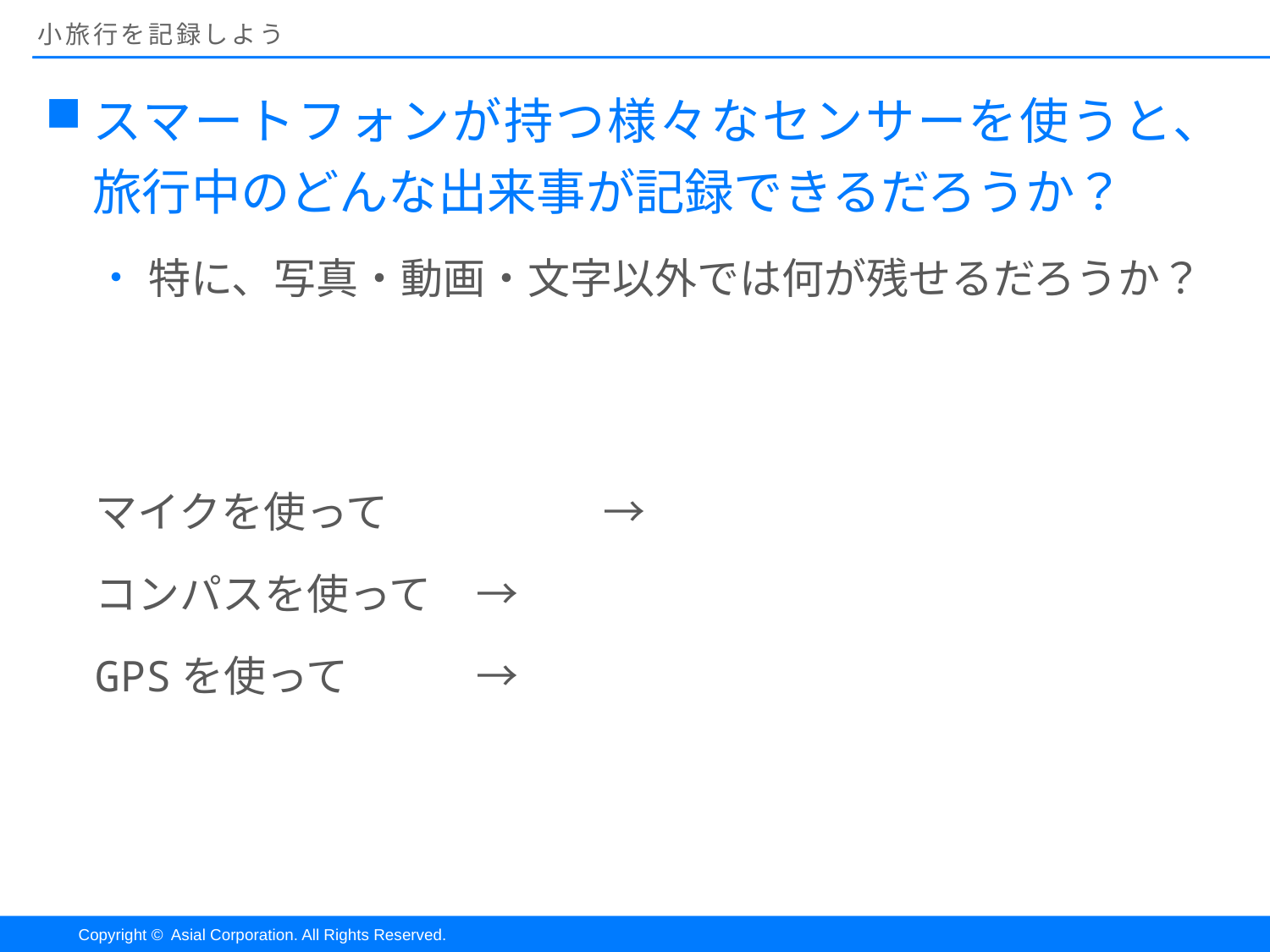

# 小旅行を記録しよう

スマートフォンが持つ様々なセンサーを使うと、旅行中のどんな出来事が記録できるだろうか？
特に、写真・動画・文字以外では何が残せるだろうか？

マイクを使って		→
コンパスを使って	→
GPSを使って		→